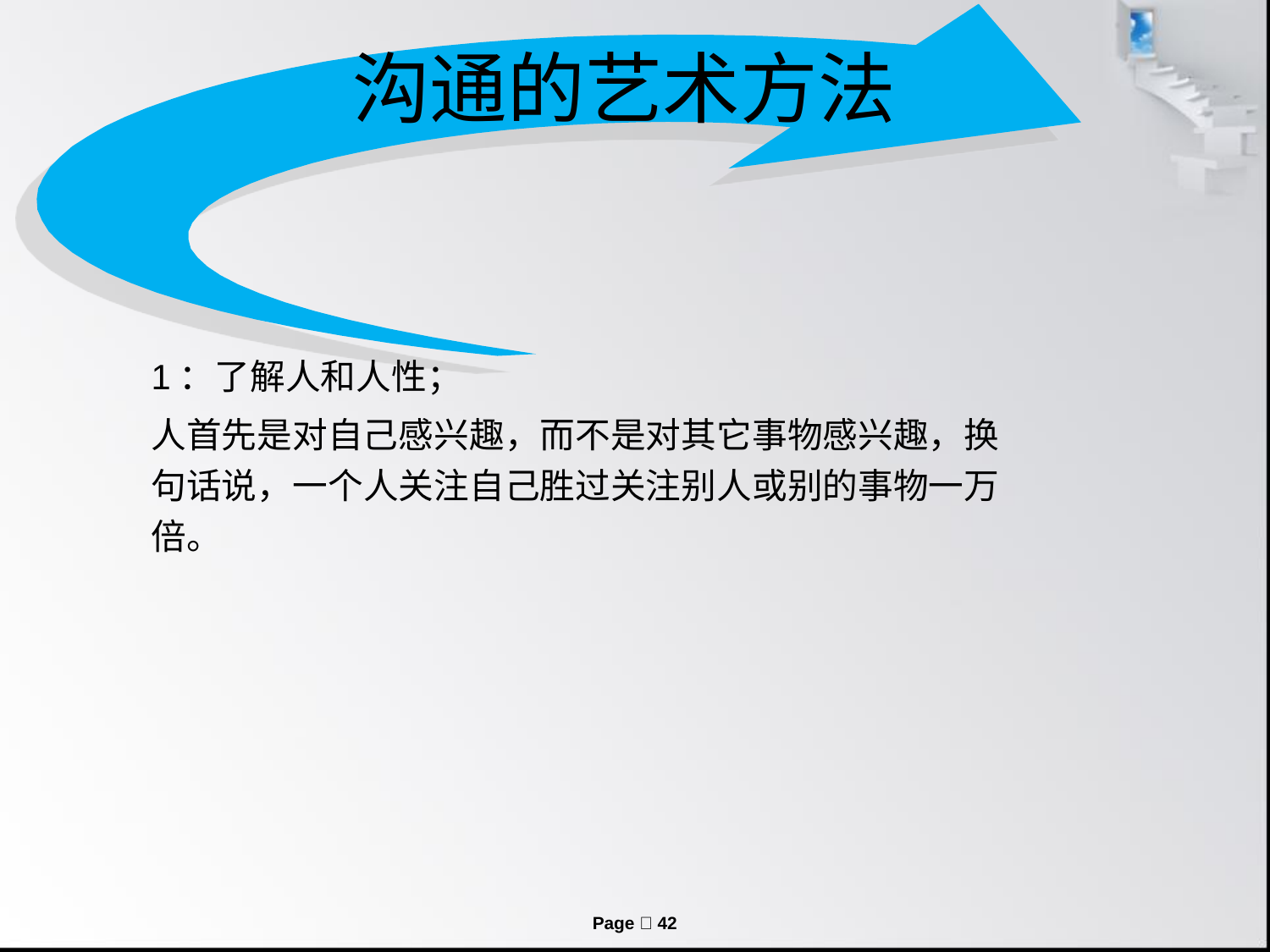

沟通的艺术方法
1：了解人和人性；
人首先是对自己感兴趣，而不是对其它事物感兴趣，换句话说，一个人关注自己胜过关注别人或别的事物一万倍。